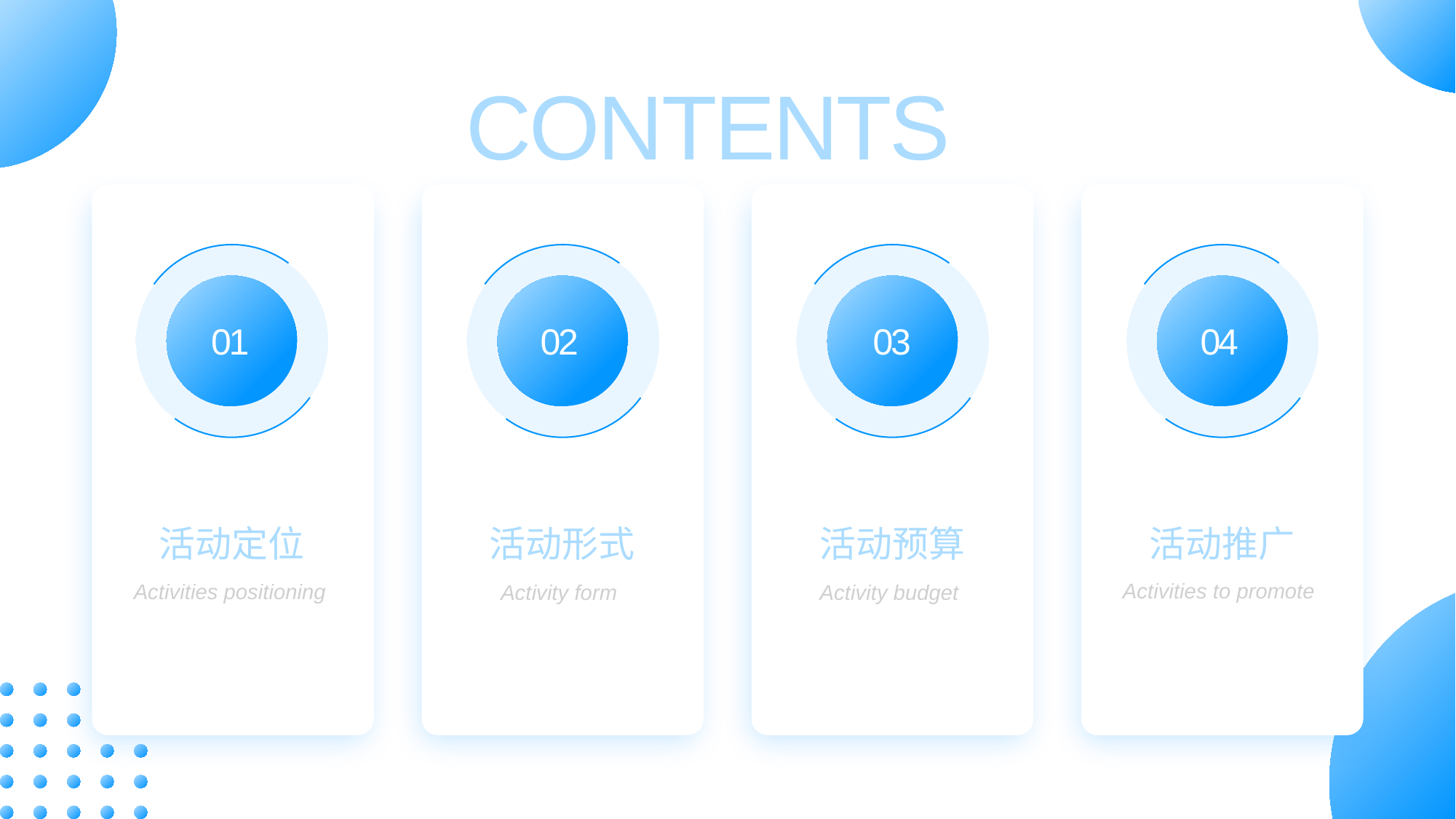

CONTENTS
01
02
03
04
活动定位
活动形式
活动预算
活动推广
Activities to promote
Activities positioning
Activity form
Activity budget